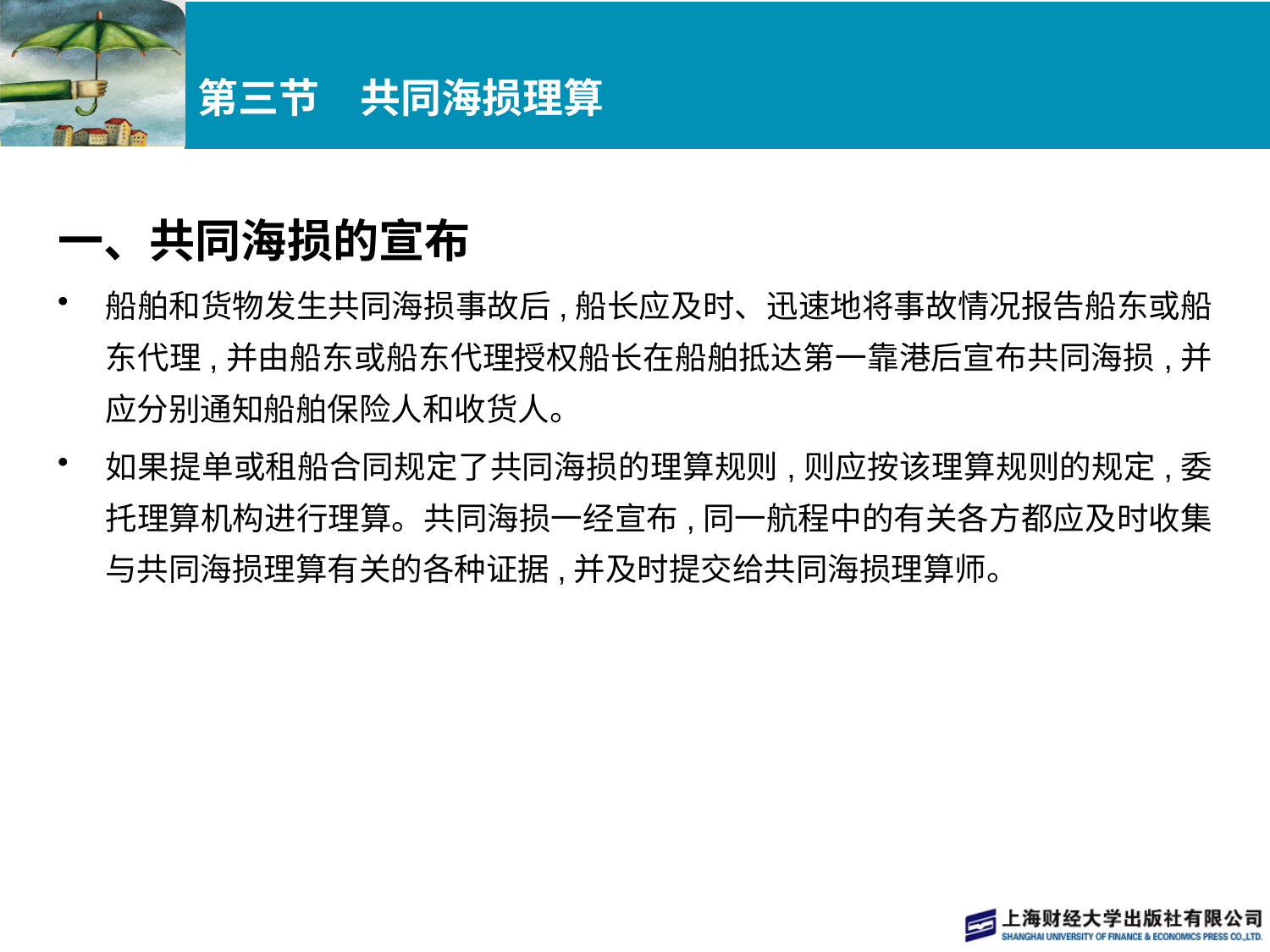

# 第三节　共同海损理算
一、共同海损的宣布
船舶和货物发生共同海损事故后,船长应及时、迅速地将事故情况报告船东或船东代理,并由船东或船东代理授权船长在船舶抵达第一靠港后宣布共同海损,并应分别通知船舶保险人和收货人。
如果提单或租船合同规定了共同海损的理算规则,则应按该理算规则的规定,委托理算机构进行理算。共同海损一经宣布,同一航程中的有关各方都应及时收集与共同海损理算有关的各种证据,并及时提交给共同海损理算师。